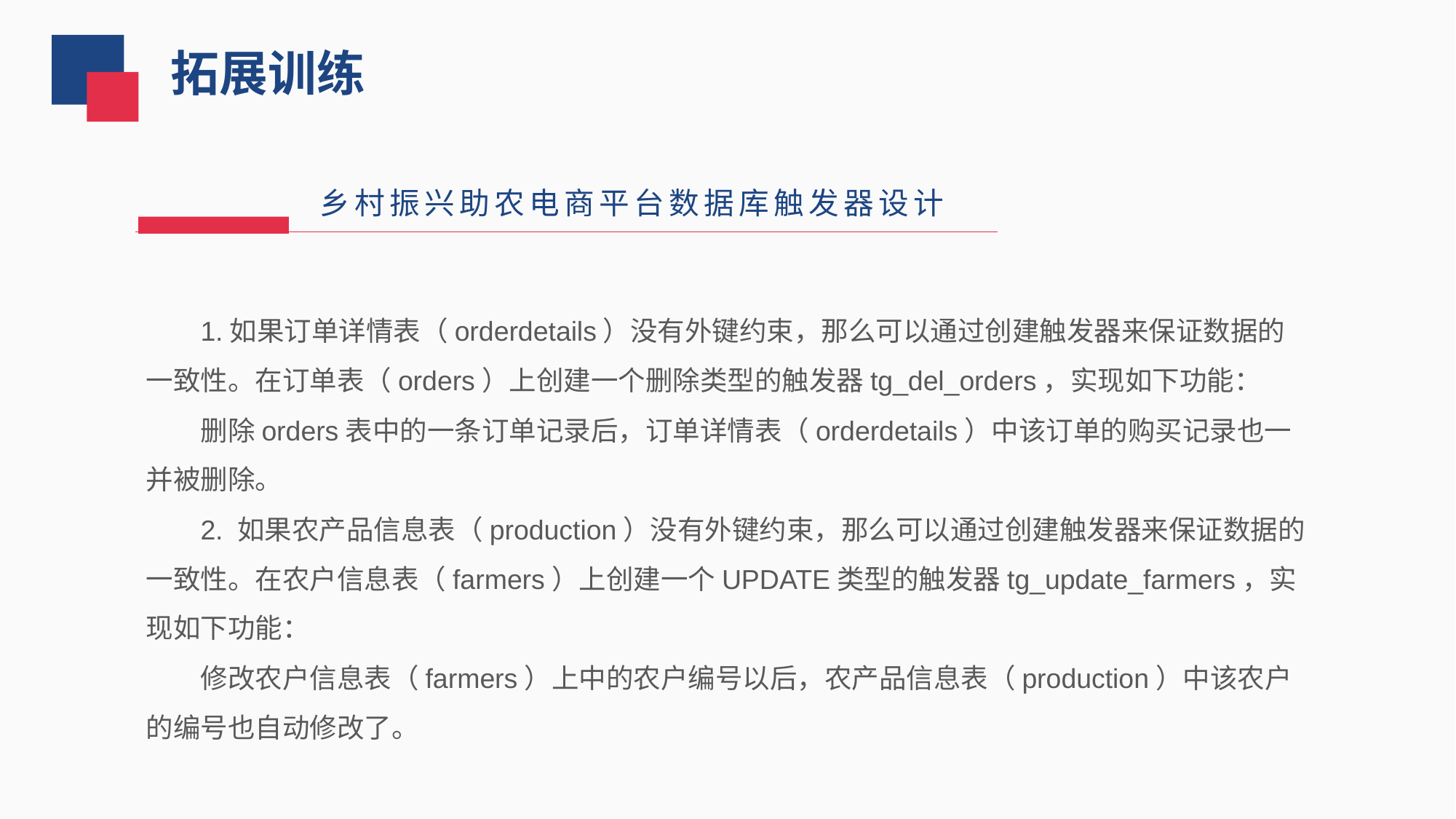

拓展训练

乡村振兴助农电商平台数据库触发器设计

1.如果订单详情表（orderdetails）没有外键约束，那么可以通过创建触发器来保证数据的一致性。在订单表（orders）上创建一个删除类型的触发器tg_del_orders，实现如下功能：
删除orders表中的一条订单记录后，订单详情表（orderdetails）中该订单的购买记录也一并被删除。
2. 如果农产品信息表（production）没有外键约束，那么可以通过创建触发器来保证数据的一致性。在农户信息表（farmers）上创建一个UPDATE类型的触发器tg_update_farmers，实现如下功能：
修改农户信息表（farmers）上中的农户编号以后，农产品信息表（production）中该农户的编号也自动修改了。